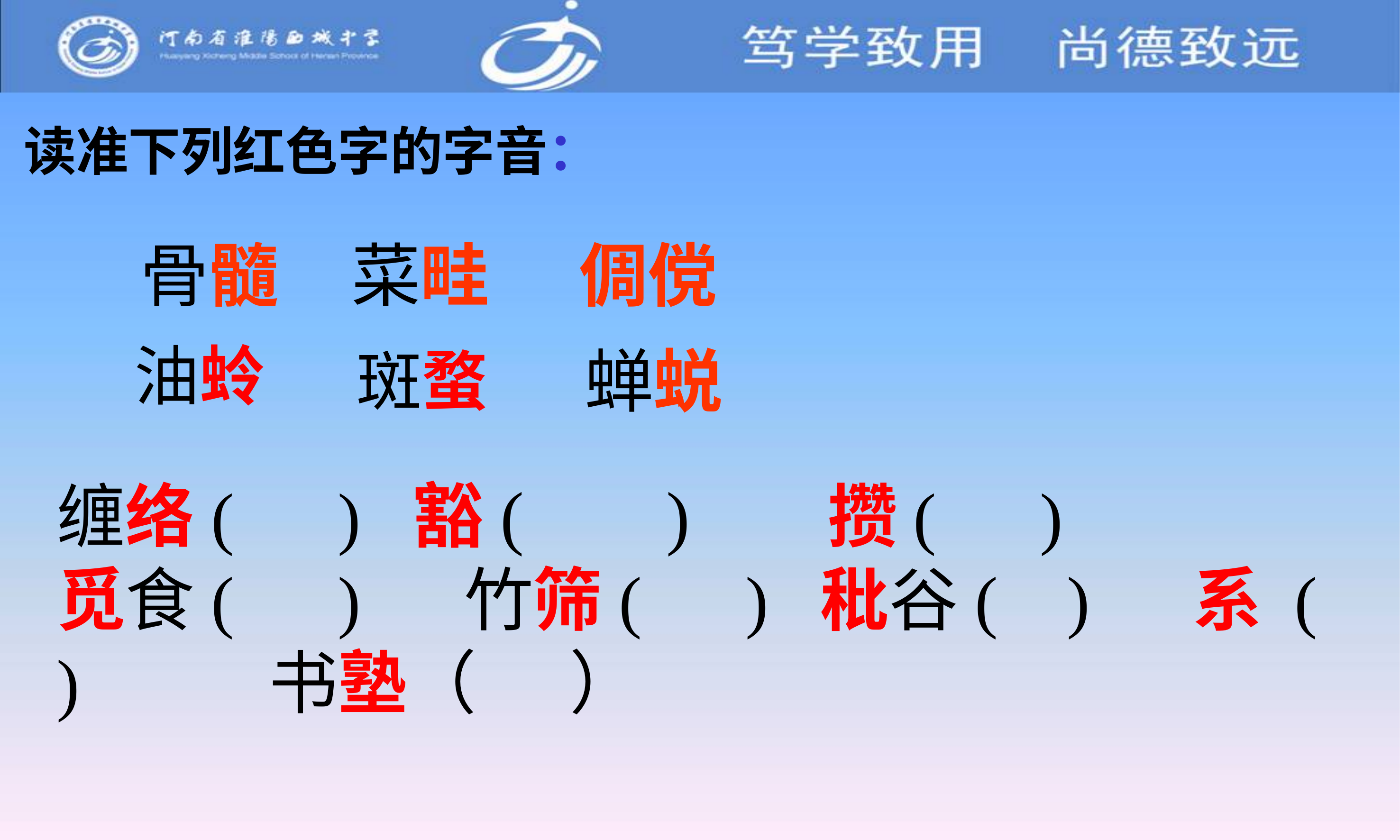

读准下列红色字的字音：
骨髓
菜畦
倜傥
油蛉
蝉蜕
斑蝥
缠络(      )  豁(        )       攒(      )
觅食(      )     竹筛(      )  秕谷(    )     系 (     )          书塾（      ）